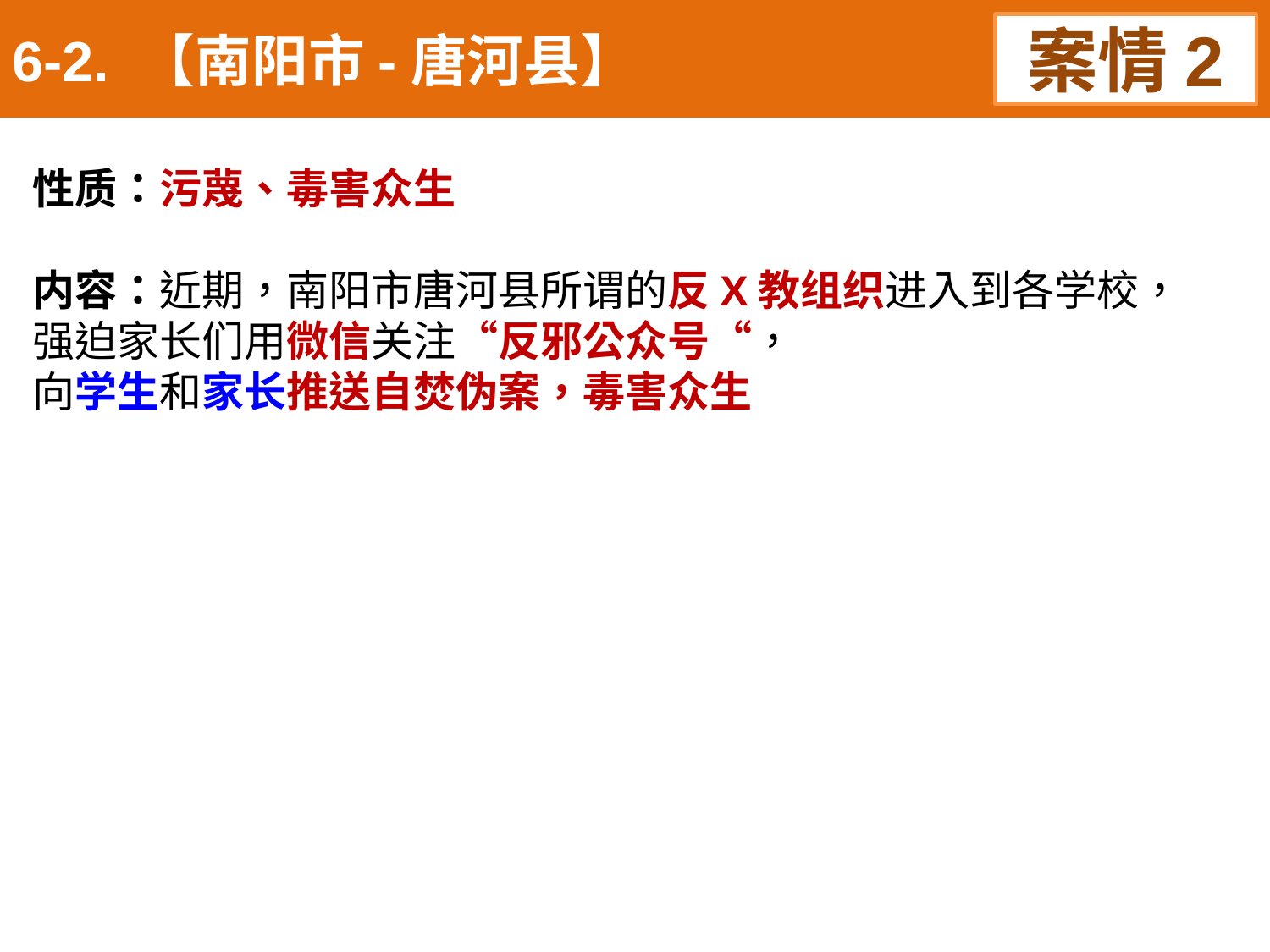

6-2. 【南阳市-唐河县】
案情2
性质：污蔑、毒害众生

内容：近期，南阳市唐河县所谓的反X教组织进入到各学校，
强迫家长们用微信关注“反邪公众号“，
向学生和家长推送自焚伪案，毒害众生